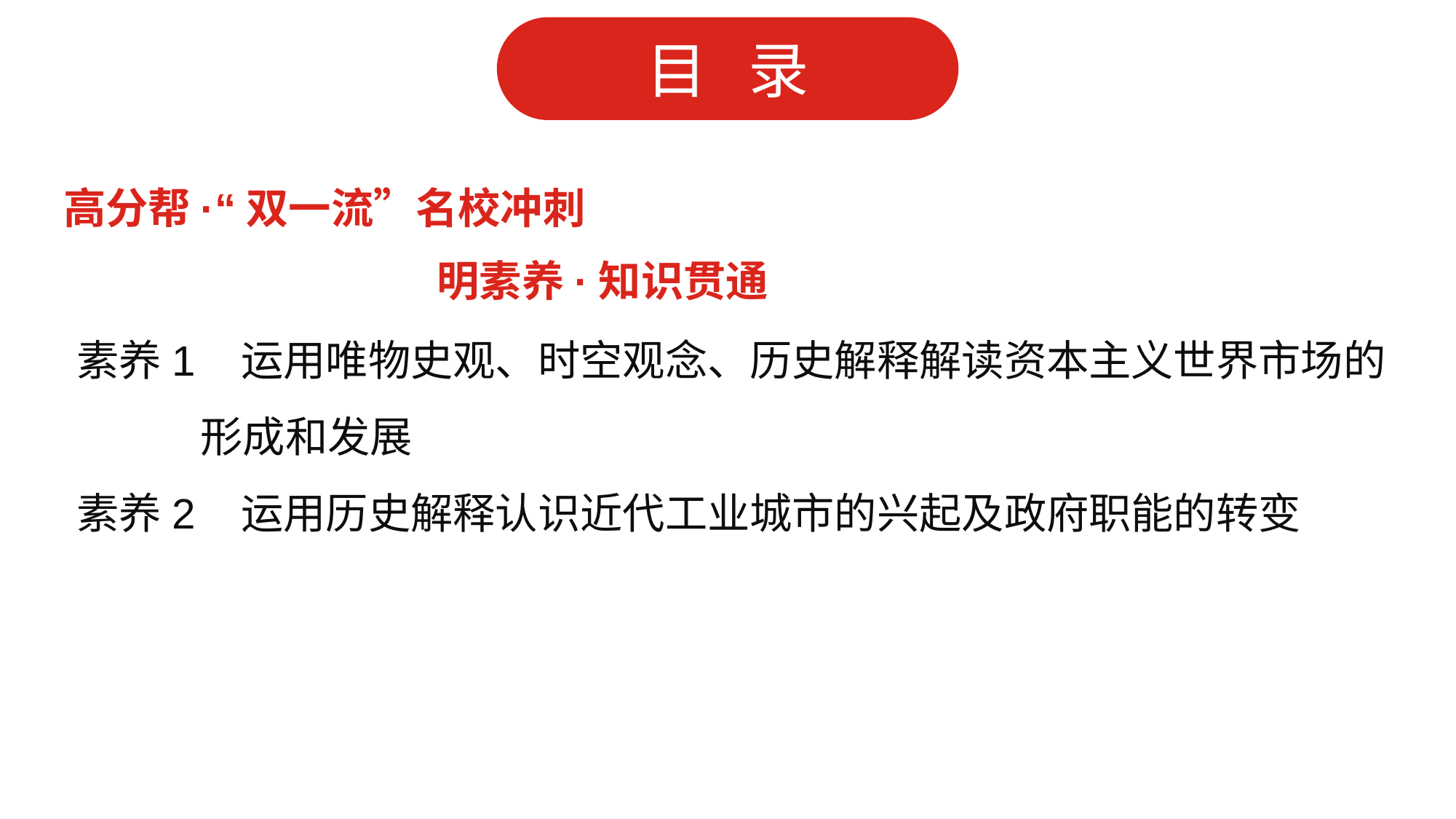

高分帮·“双一流”名校冲刺
明素养·知识贯通
素养1   运用唯物史观、时空观念、历史解释解读资本主义世界市场的
            形成和发展
素养2   运用历史解释认识近代工业城市的兴起及政府职能的转变